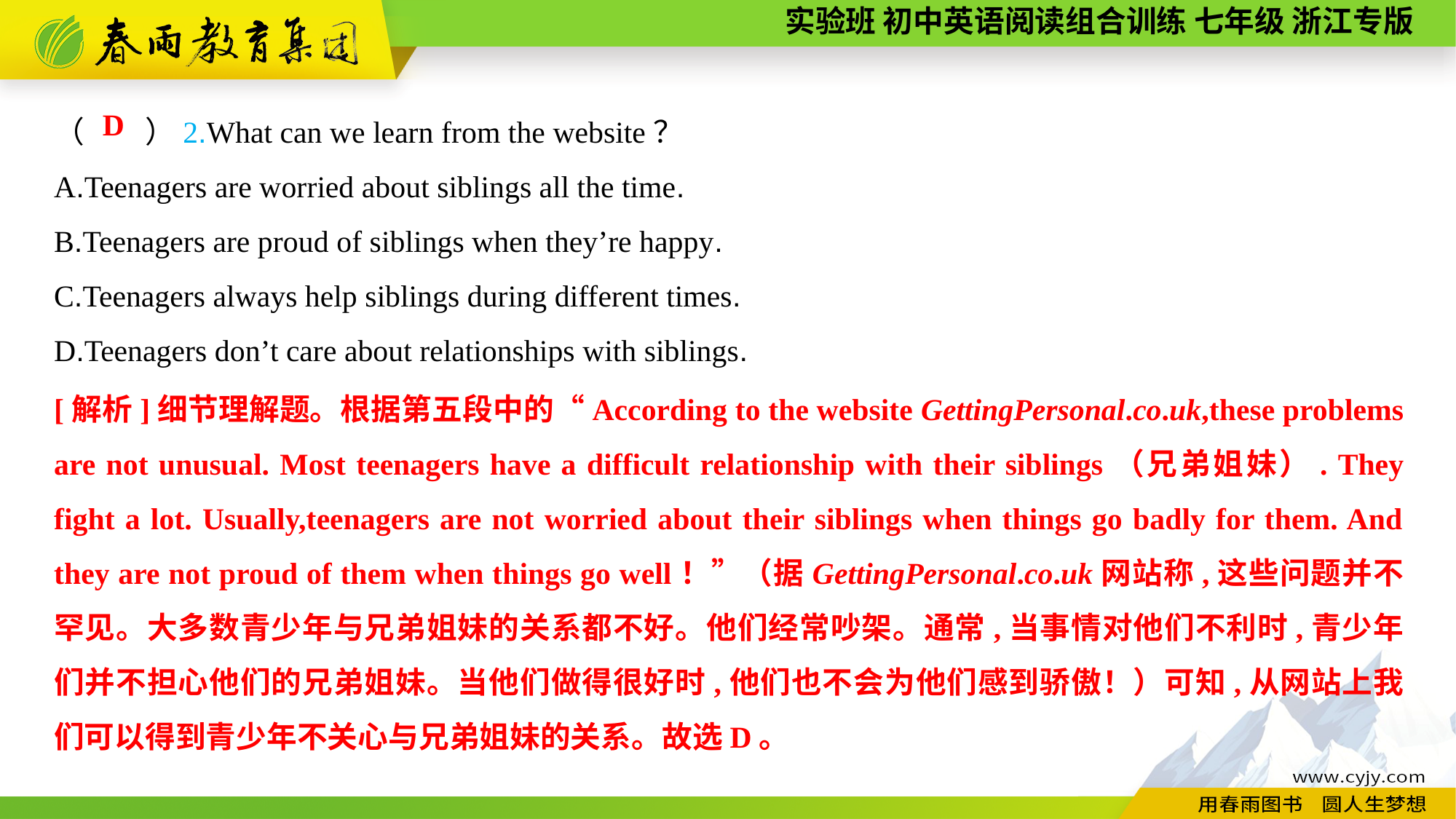

（　　）2.What can we learn from the website？
A.Teenagers are worried about siblings all the time.
B.Teenagers are proud of siblings when they’re happy.
C.Teenagers always help siblings during different times.
D.Teenagers don’t care about relationships with siblings.
D
[解析]细节理解题。根据第五段中的“According to the website GettingPersonal.co.uk,these problems are not unusual. Most teenagers have a difficult relationship with their siblings（兄弟姐妹）. They fight a lot. Usually,teenagers are not worried about their siblings when things go badly for them. And they are not proud of them when things go well！”（据GettingPersonal.co.uk网站称,这些问题并不罕见。大多数青少年与兄弟姐妹的关系都不好。他们经常吵架。通常,当事情对他们不利时,青少年们并不担心他们的兄弟姐妹。当他们做得很好时,他们也不会为他们感到骄傲！）可知,从网站上我们可以得到青少年不关心与兄弟姐妹的关系。故选D。